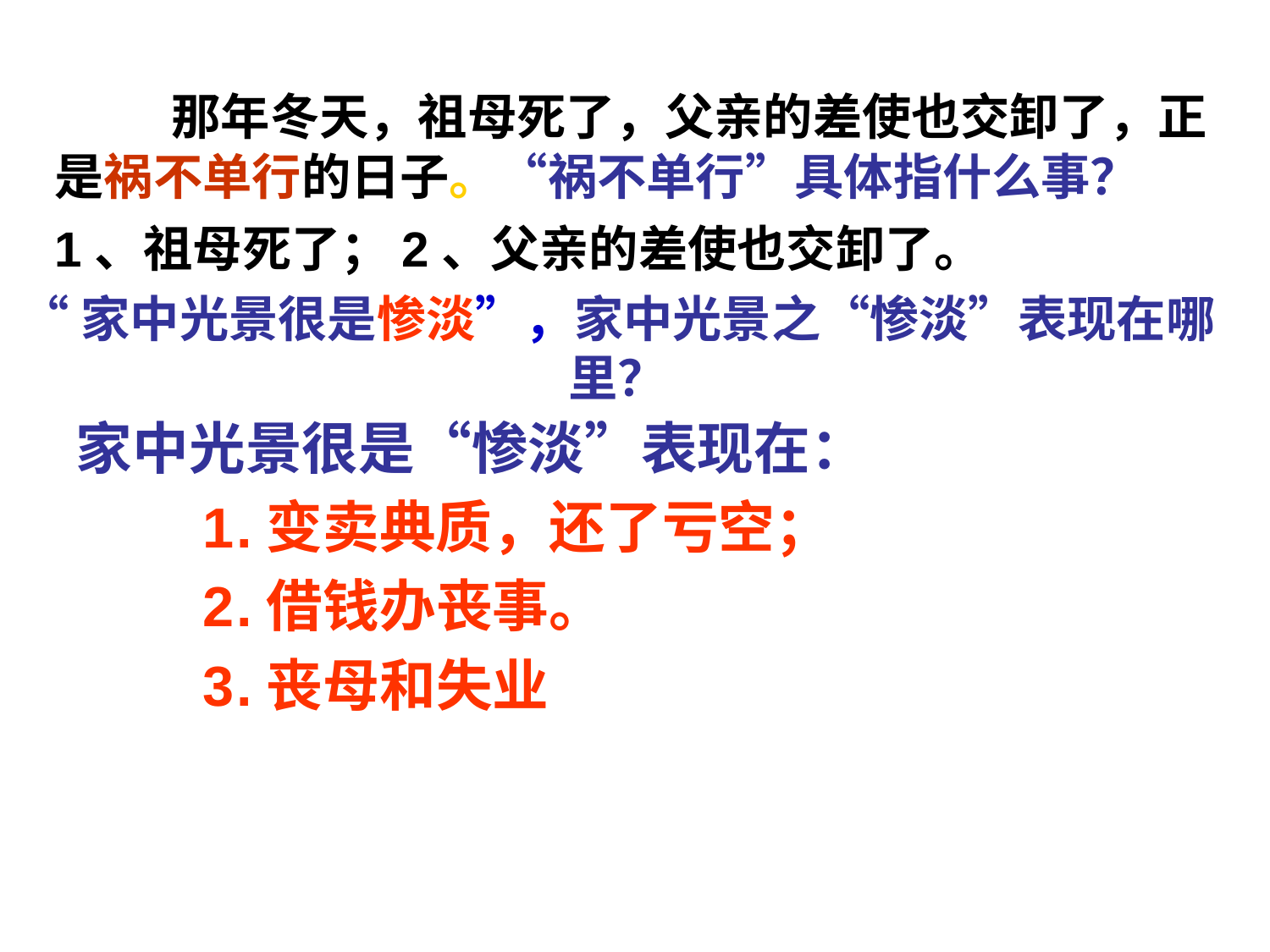

# 那年冬天，祖母死了，父亲的差使也交卸了，正是祸不单行的日子。“祸不单行”具体指什么事？
1、祖母死了；2、父亲的差使也交卸了。
“家中光景很是惨淡”，家中光景之“惨淡”表现在哪里？
家中光景很是“惨淡”表现在：
变卖典质，还了亏空；
借钱办丧事。
丧母和失业